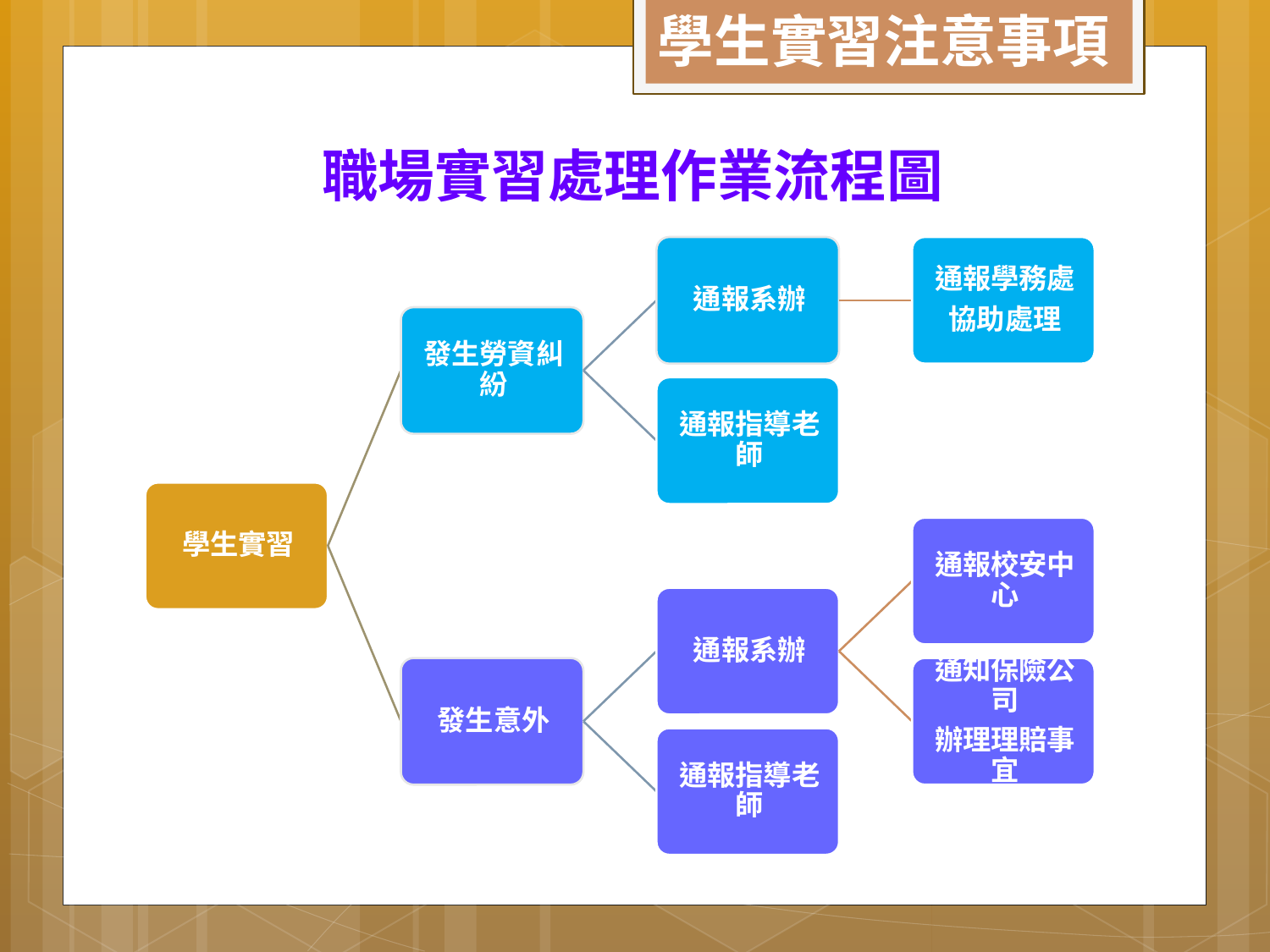

# 職場實習處理作業流程圖
學生實習

發生勞資糾紛

通報系辦

通報學務處
協助處理

通報指導老師

發生意外

通報系辦

通報校安中心

通知保險公司
辦理理賠事宜

通報指導老師